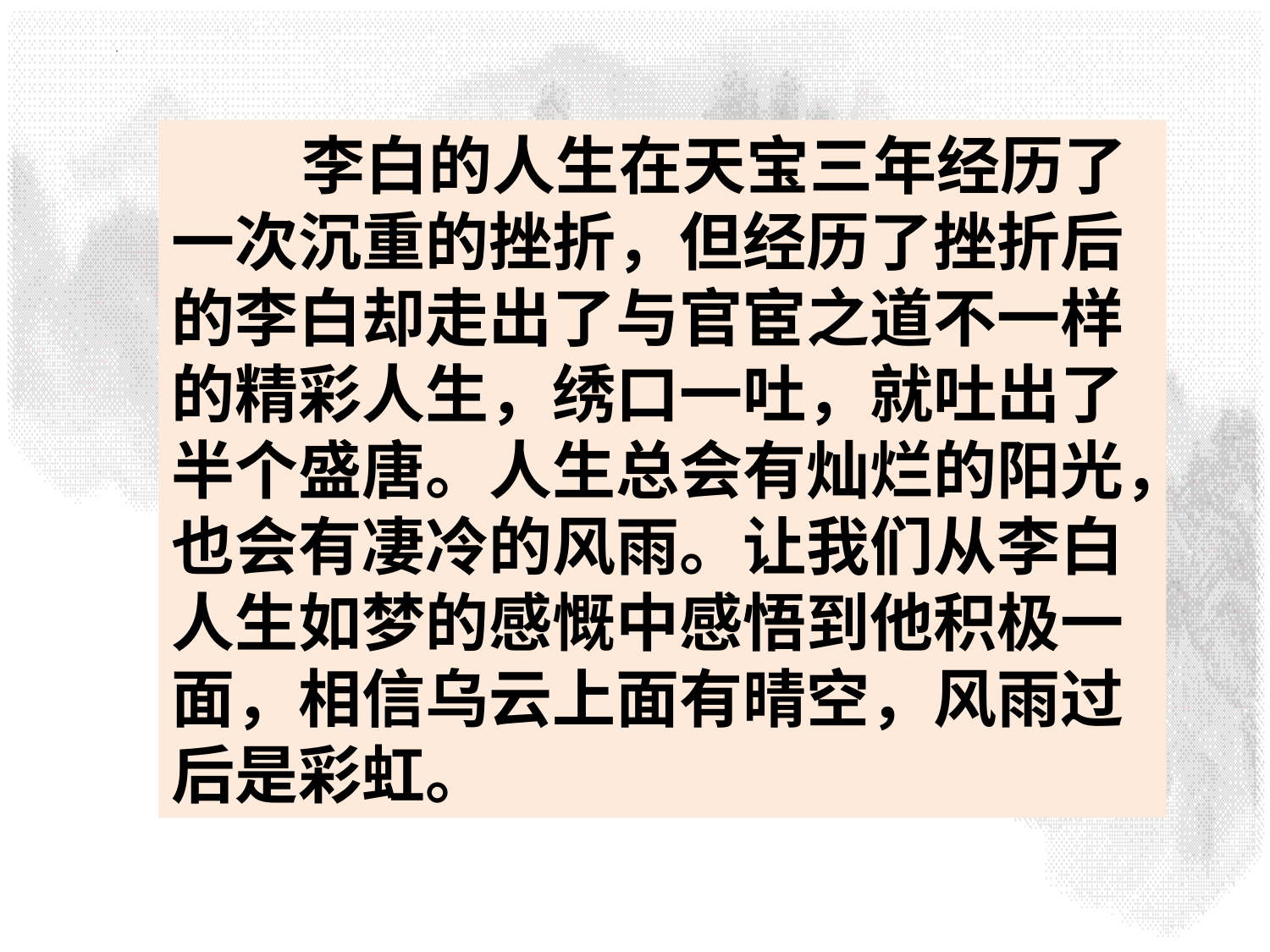

李白的人生在天宝三年经历了一次沉重的挫折，但经历了挫折后的李白却走出了与官宦之道不一样的精彩人生，绣口一吐，就吐出了半个盛唐。人生总会有灿烂的阳光，也会有凄冷的风雨。让我们从李白人生如梦的感慨中感悟到他积极一面，相信乌云上面有晴空，风雨过后是彩虹。